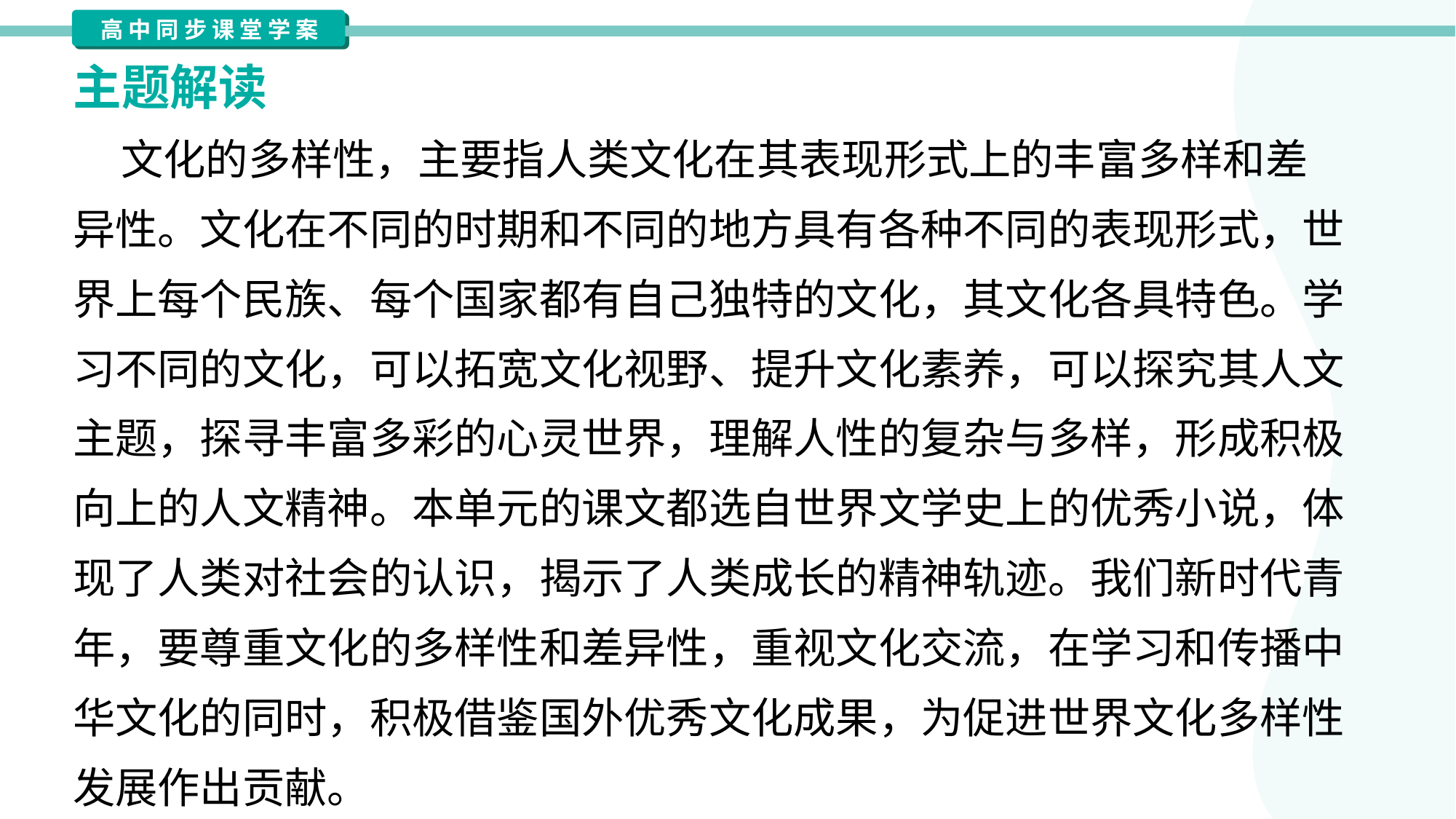

主题解读
    文化的多样性，主要指人类文化在其表现形式上的丰富多样和差
异性。文化在不同的时期和不同的地方具有各种不同的表现形式，世
界上每个民族、每个国家都有自己独特的文化，其文化各具特色。学
习不同的文化，可以拓宽文化视野、提升文化素养，可以探究其人文
主题，探寻丰富多彩的心灵世界，理解人性的复杂与多样，形成积极
向上的人文精神。本单元的课文都选自世界文学史上的优秀小说，体
现了人类对社会的认识，揭示了人类成长的精神轨迹。我们新时代青
年，要尊重文化的多样性和差异性，重视文化交流，在学习和传播中
华文化的同时，积极借鉴国外优秀文化成果，为促进世界文化多样性
发展作出贡献。